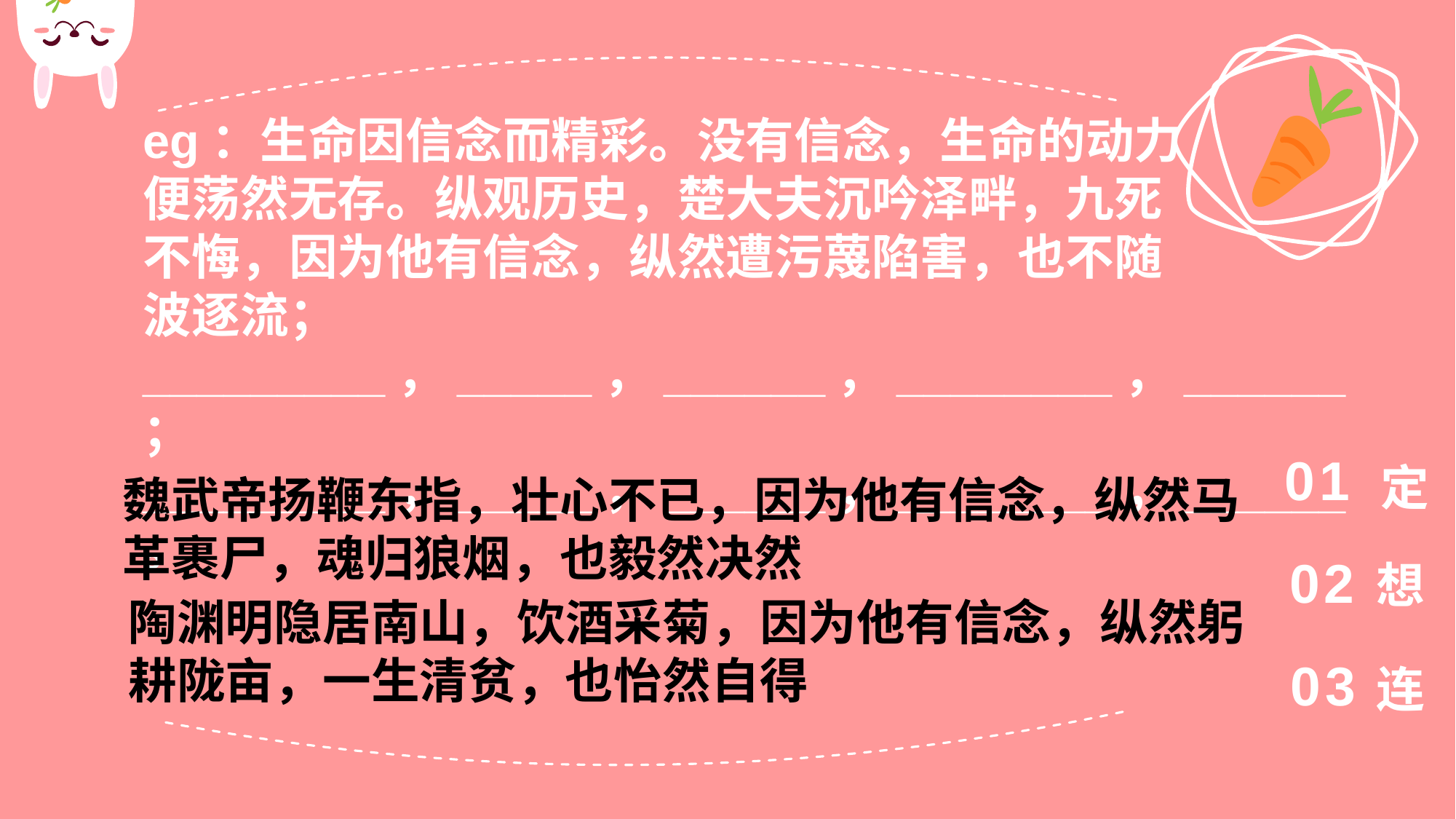

eg：生命因信念而精彩。没有信念，生命的动力
便荡然无存。纵观历史，楚大夫沉吟泽畔，九死
不悔，因为他有信念，纵然遭污蔑陷害，也不随
波逐流；
_________，_____，______，________，______；_________，_____，______，________，______。

定
01
魏武帝扬鞭东指，壮心不已，因为他有信念，纵然马革裹尸，魂归狼烟，也毅然决然
想
02
陶渊明隐居南山，饮酒采菊，因为他有信念，纵然躬耕陇亩，一生清贫，也怡然自得
连
03